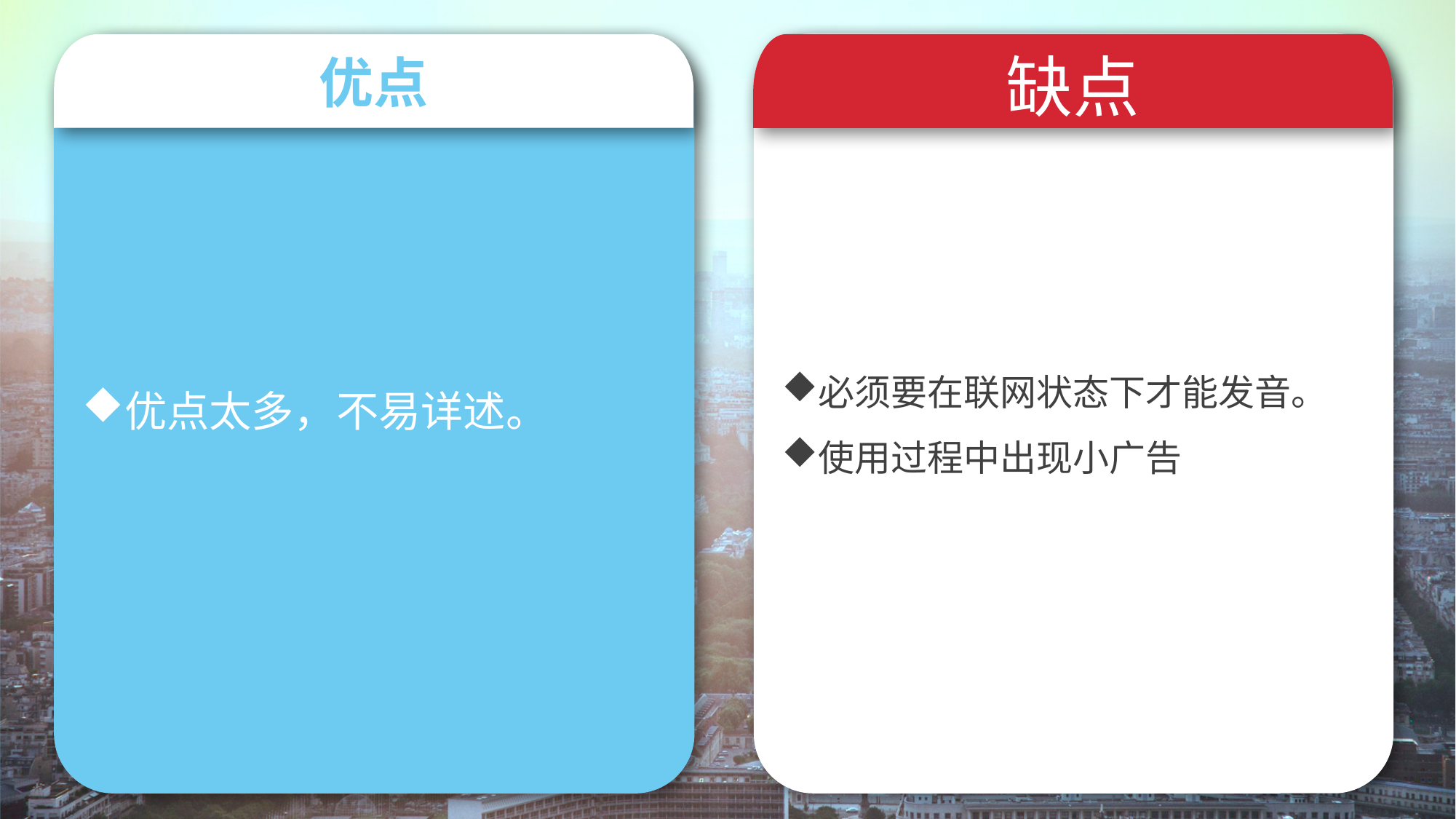

必须要在联网状态下才能发音。
使用过程中出现小广告

优点太多，不易详述。

优点
缺点